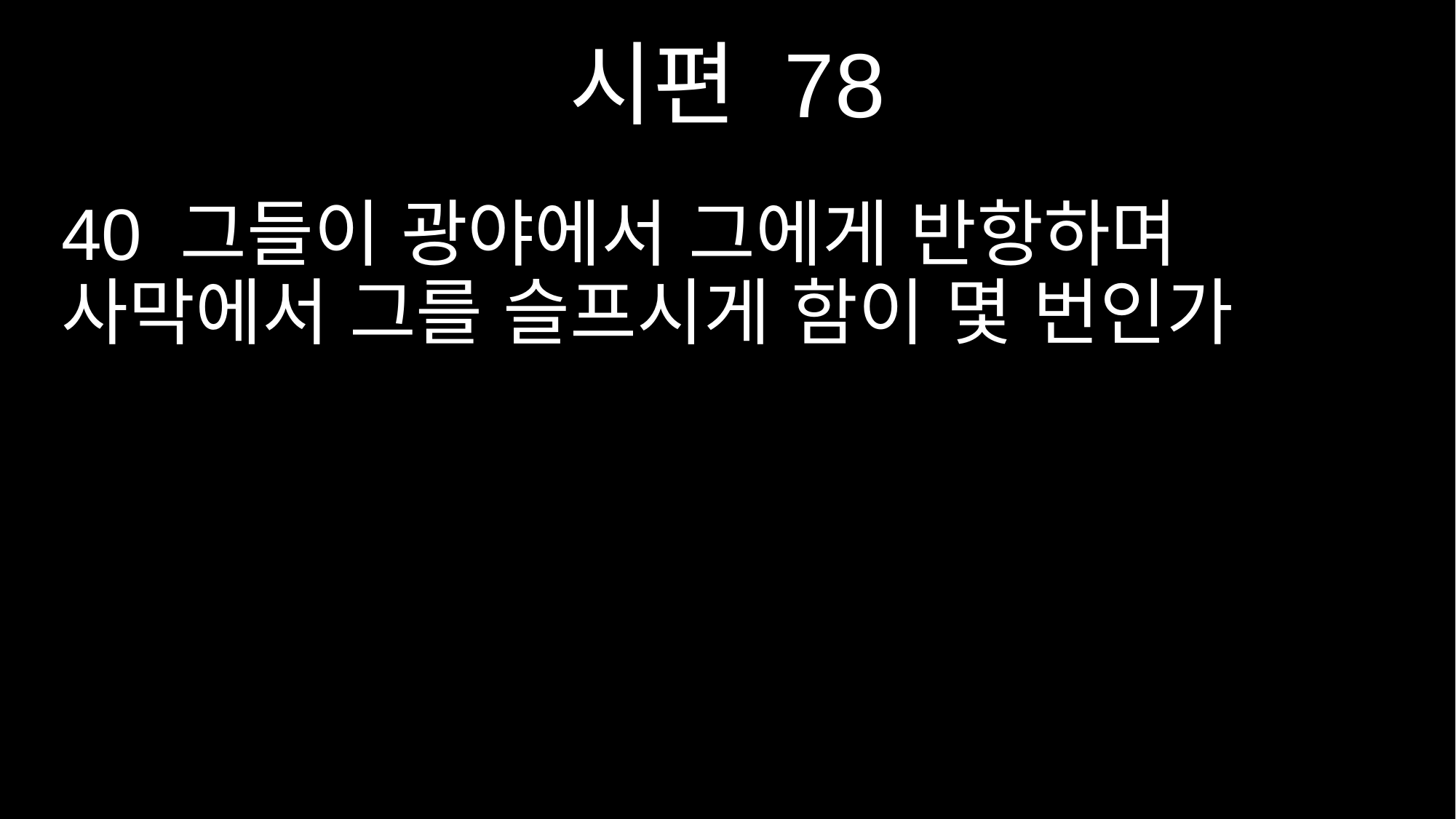

시편 78
40 그들이 광야에서 그에게 반항하며 사막에서 그를 슬프시게 함이 몇 번인가